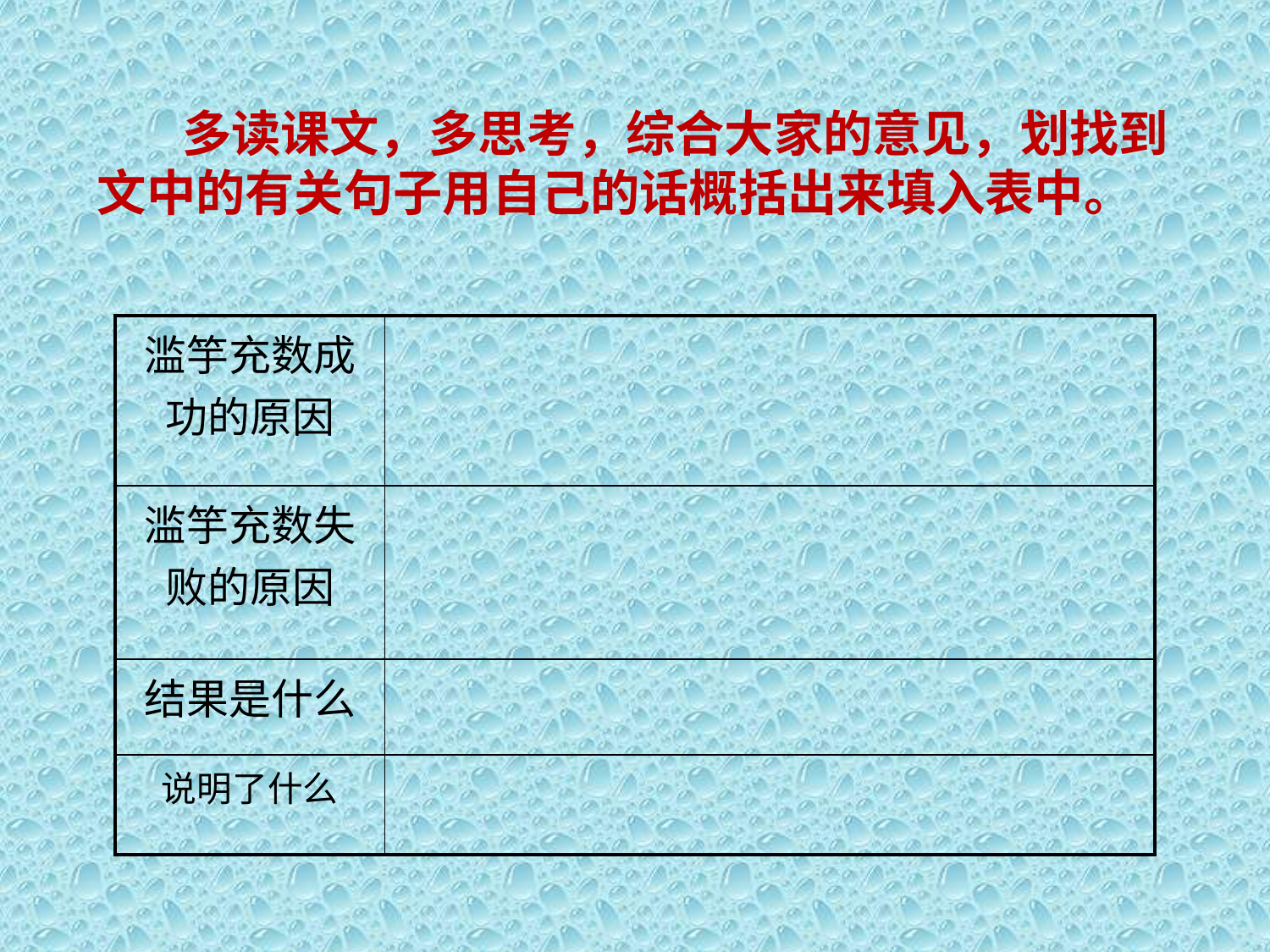

多读课文，多思考，综合大家的意见，划找到文中的有关句子用自己的话概括出来填入表中。
| 滥竽充数成功的原因 |  |
| --- | --- |
| 滥竽充数失败的原因 |  |
| 结果是什么 |  |
| 说明了什么 |  |